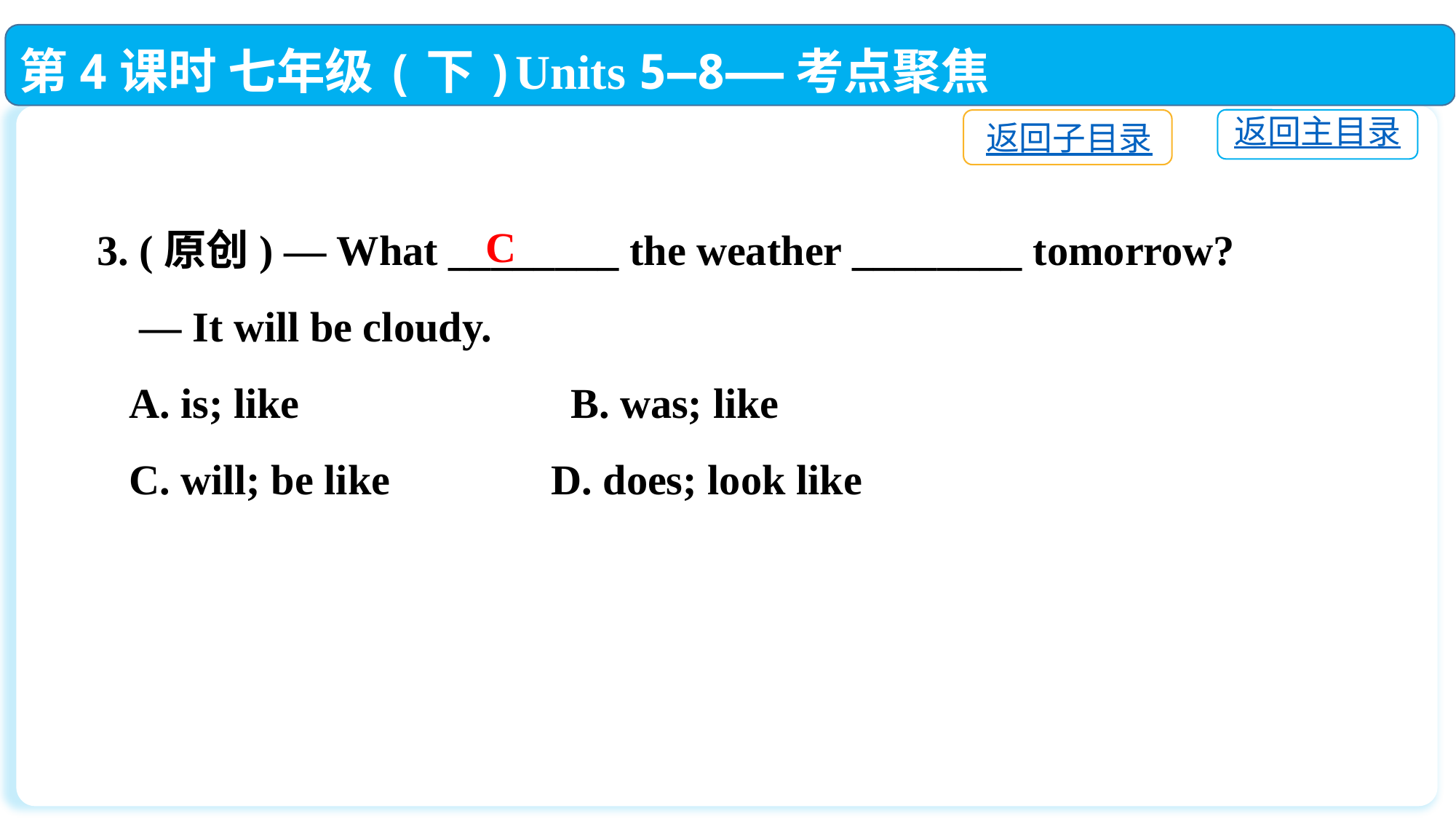

第4课时 七年级(下)Units 5—8——考点聚焦

返回主目录

返回子目录
3. (原创) — What ________ the weather ________ tomorrow?
    — It will be cloudy.
   A. is; like　　　　　    B. was; like
   C. will; be like	            D. does; look like
C